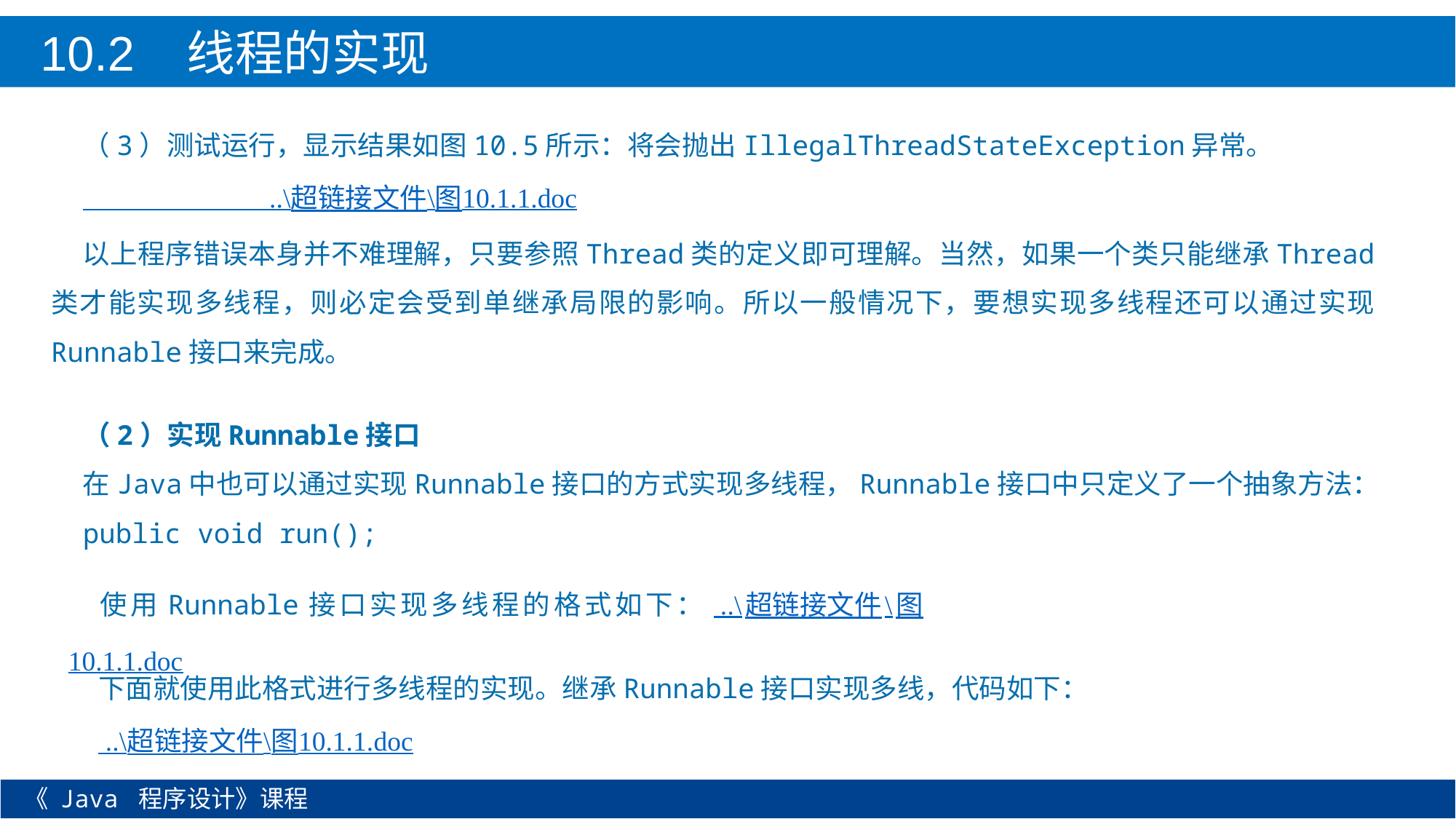

10.2   线程的实现

（3）测试运行，显示结果如图10.5所示：将会抛出IllegalThreadStateException异常。
                           ..\超链接文件\图10.1.1.doc
以上程序错误本身并不难理解，只要参照Thread类的定义即可理解。当然，如果一个类只能继承Thread类才能实现多线程，则必定会受到单继承局限的影响。所以一般情况下，要想实现多线程还可以通过实现Runnable接口来完成。
（2）实现Runnable接口
在Java中也可以通过实现Runnable接口的方式实现多线程，Runnable接口中只定义了一个抽象方法：
public void run();
使用Runnable接口实现多线程的格式如下： ..\超链接文件\图10.1.1.doc
下面就使用此格式进行多线程的实现。继承Runnable接口实现多线，代码如下：
 ..\超链接文件\图10.1.1.doc
《 Java 程序设计》课程